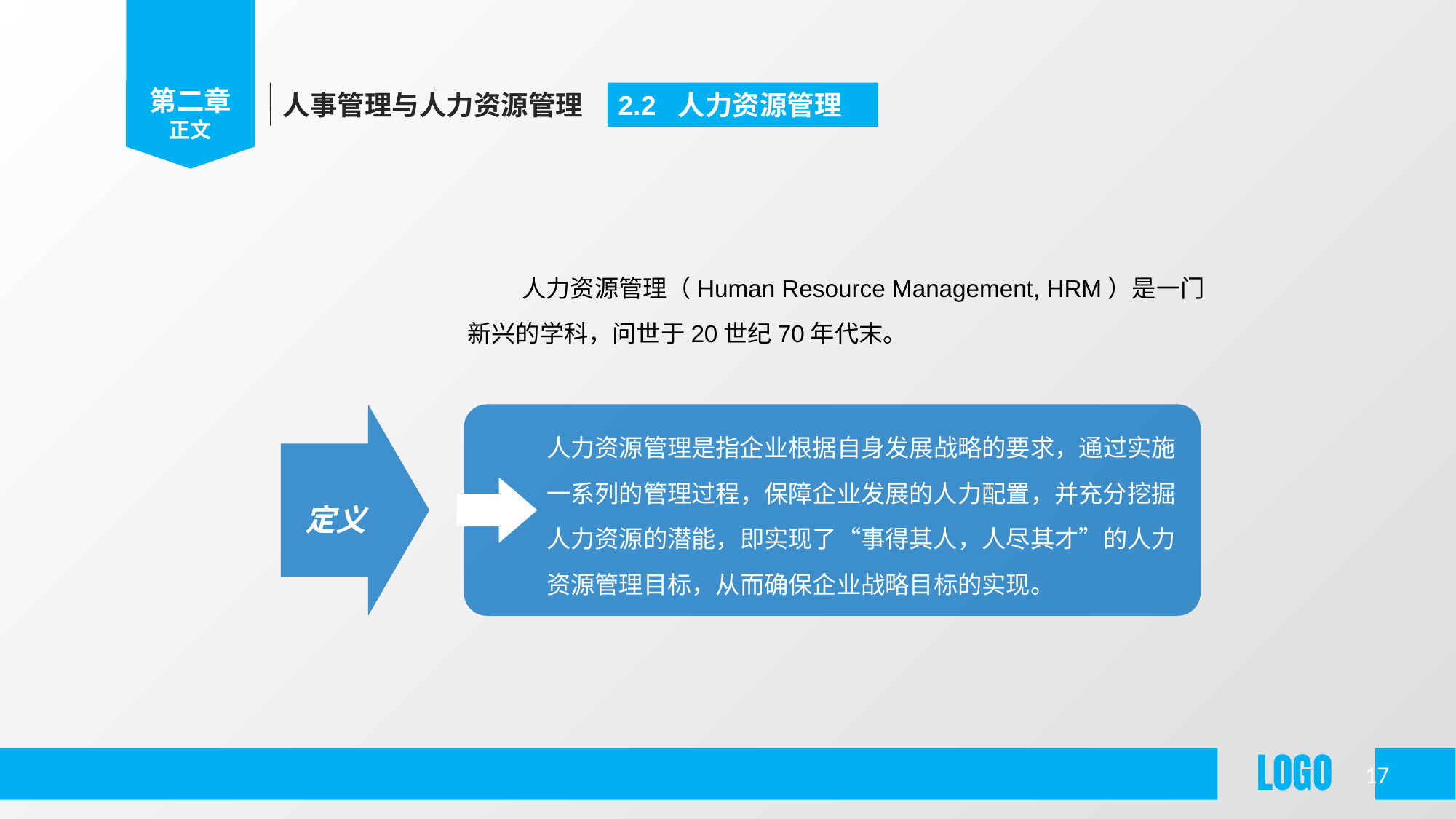

第二章
正文
人事管理与人力资源管理
2.2  人力资源管理
人力资源管理（Human Resource Management, HRM）是一门新兴的学科，问世于20世纪70年代末。
定义

人力资源管理是指企业根据自身发展战略的要求，通过实施一系列的管理过程，保障企业发展的人力配置，并充分挖掘人力资源的潜能，即实现了“事得其人，人尽其才”的人力资源管理目标，从而确保企业战略目标的实现。